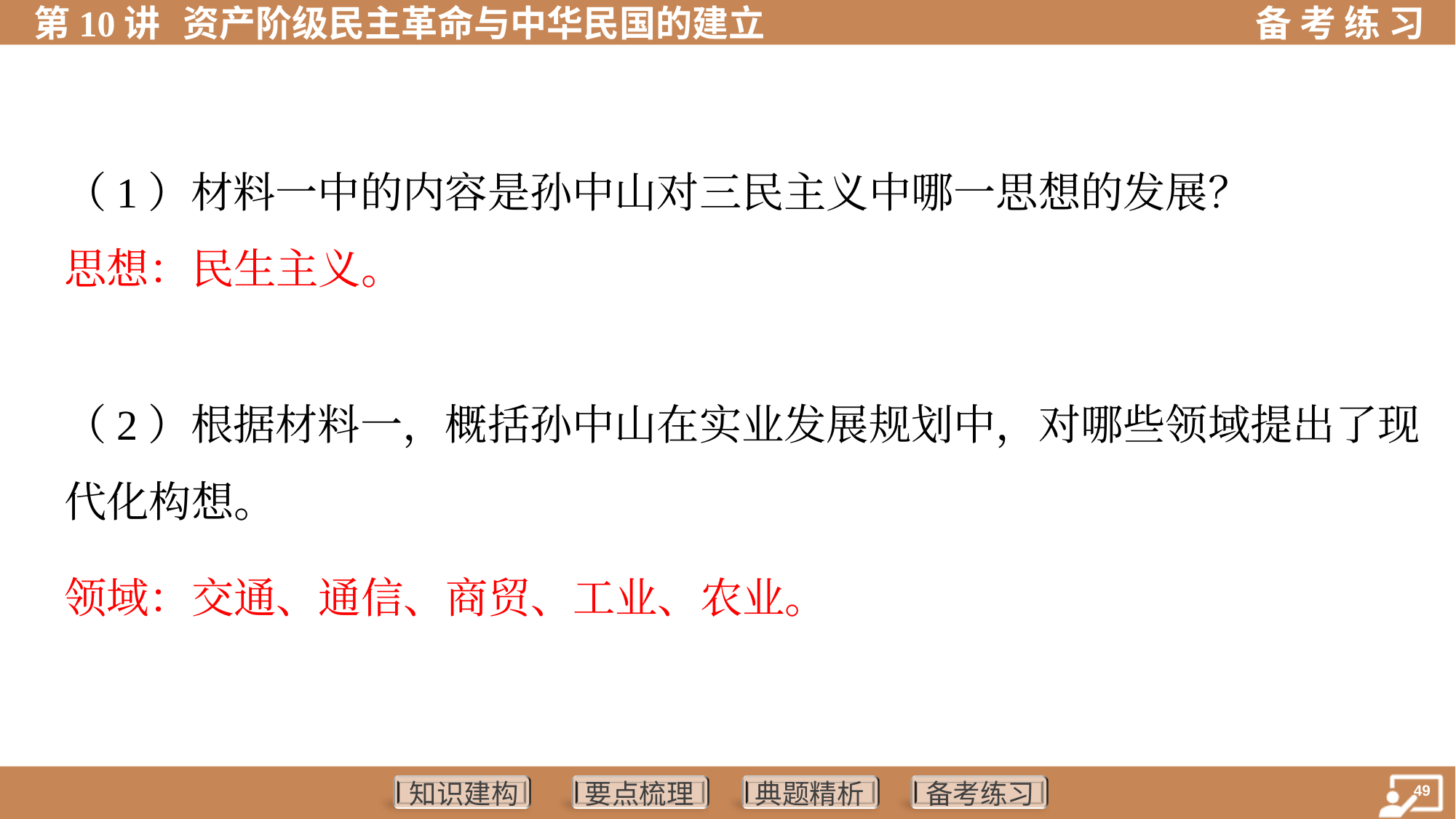

（1）材料一中的内容是孙中山对三民主义中哪一思想的发展？
思想：民生主义。
（2）根据材料一，概括孙中山在实业发展规划中，对哪些领域提出了现
代化构想。
领域：交通、通信、商贸、工业、农业。